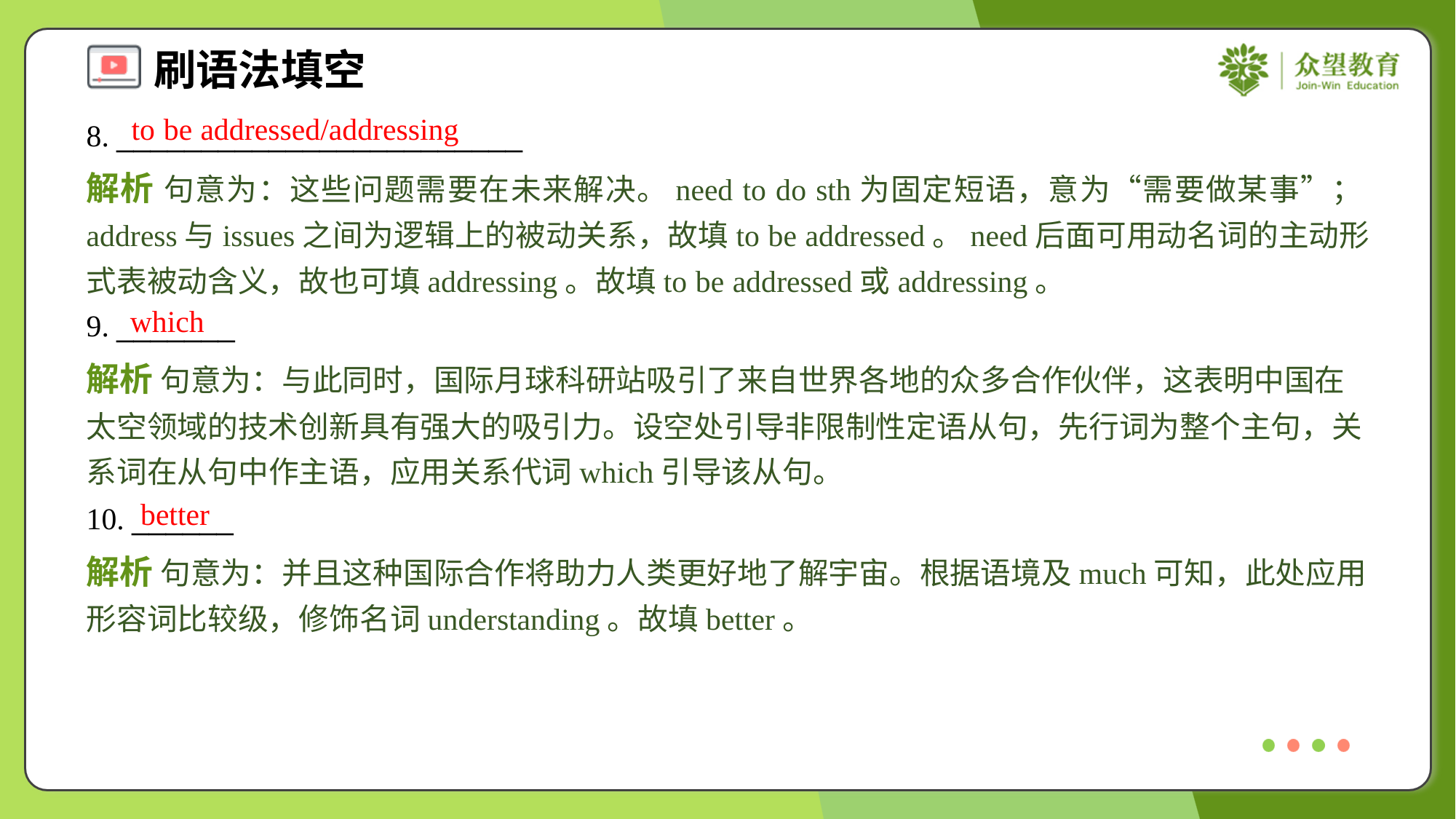

to be addressed/addressing
8. ________________________
解析 句意为：这些问题需要在未来解决。need to do sth为固定短语，意为“需要做某事”；address与issues之间为逻辑上的被动关系，故填to be addressed。need后面可用动名词的主动形式表被动含义，故也可填addressing。故填to be addressed或addressing。
which
9. _______
解析 句意为：与此同时，国际月球科研站吸引了来自世界各地的众多合作伙伴，这表明中国在太空领域的技术创新具有强大的吸引力。设空处引导非限制性定语从句，先行词为整个主句，关系词在从句中作主语，应用关系代词which引导该从句。
better
10. ______
解析 句意为：并且这种国际合作将助力人类更好地了解宇宙。根据语境及much可知，此处应用形容词比较级，修饰名词understanding。故填better。